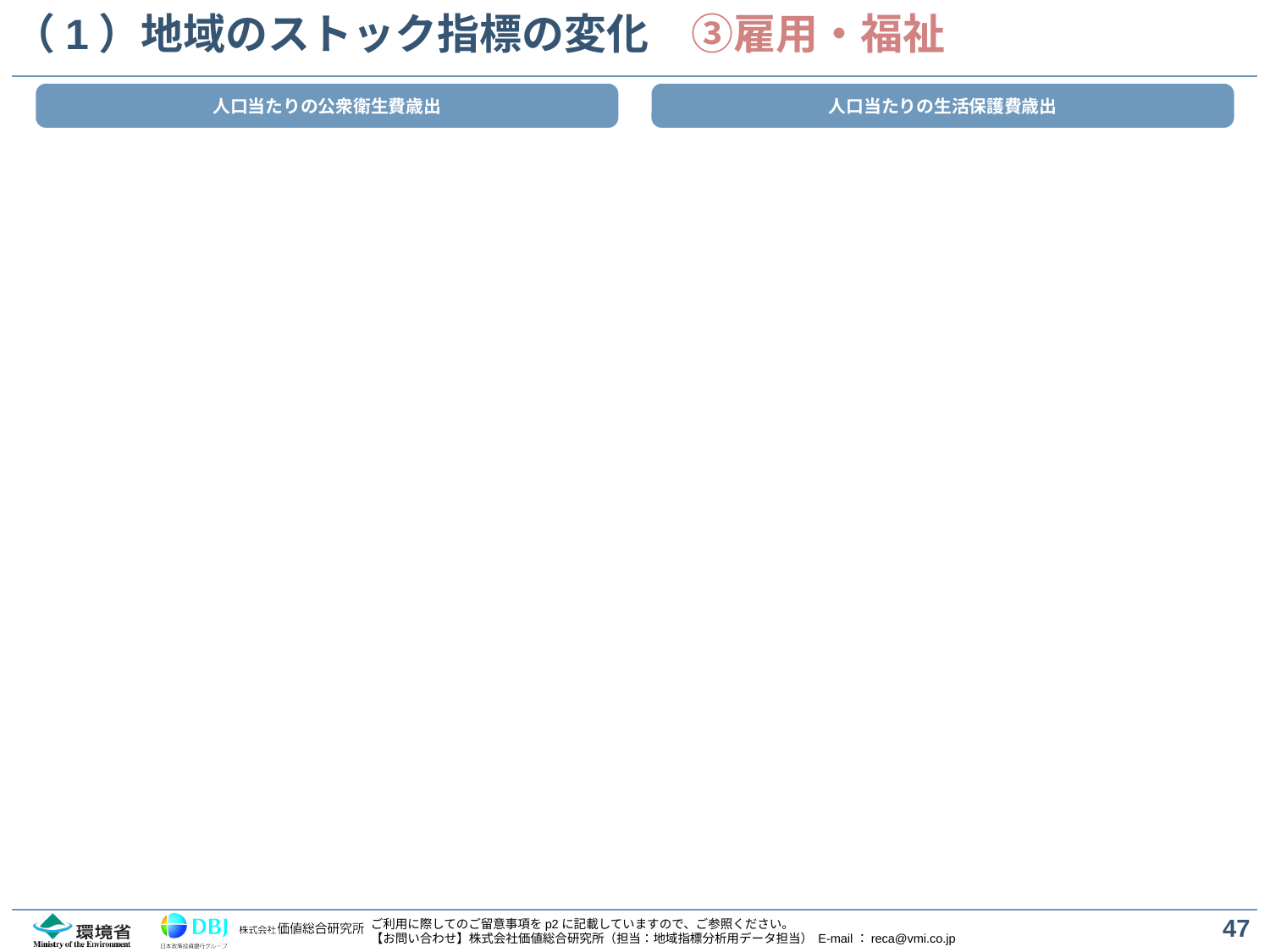

# （1）地域のストック指標の変化　③雇用・福祉
人口当たりの公衆衛生費歳出
人口当たりの生活保護費歳出
47